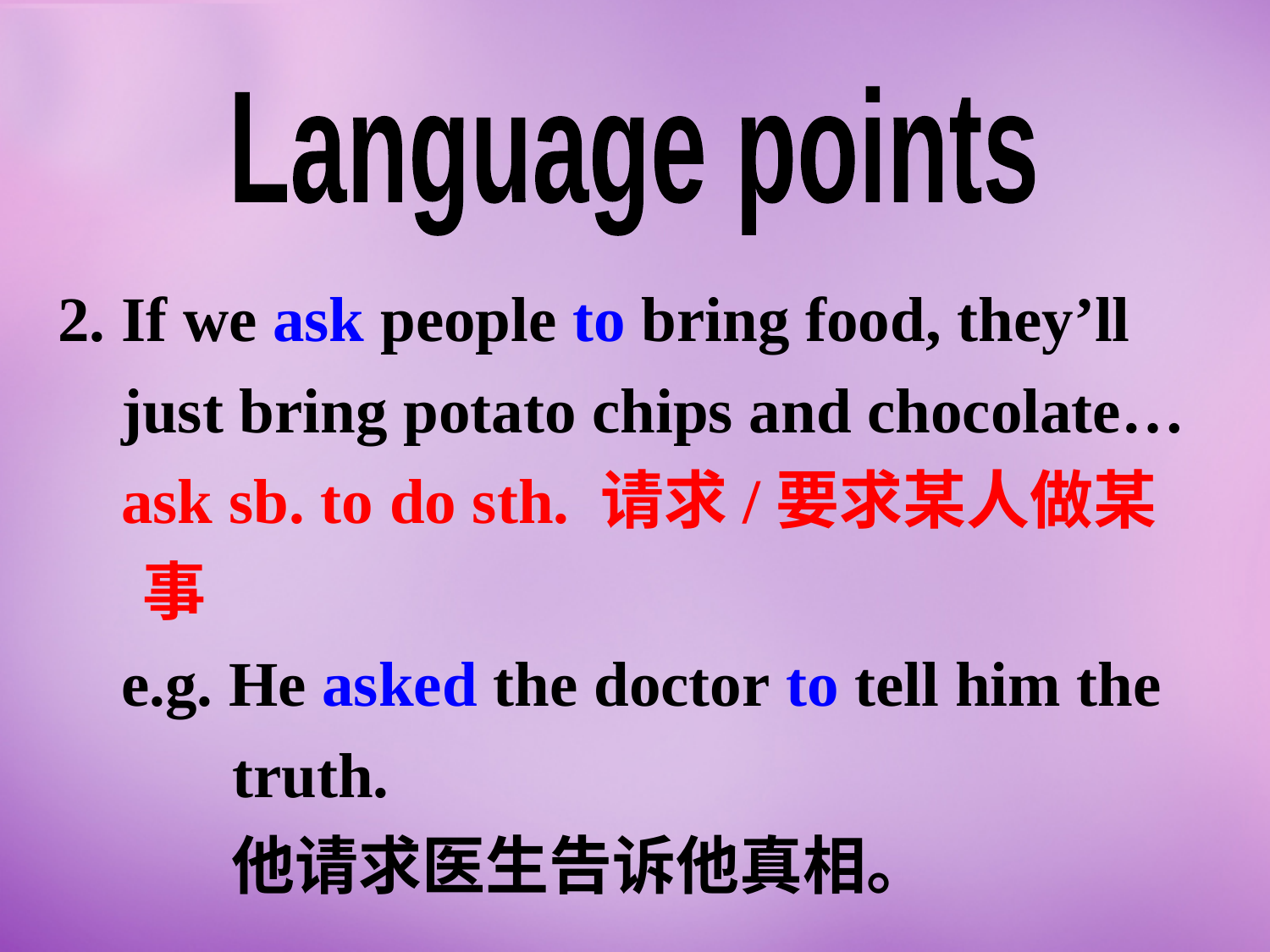

Language points
2. If we ask people to bring food, they’ll
    just bring potato chips and chocolate…
    ask sb. to do sth. 请求/要求某人做某事
    e.g. He asked the doctor to tell him the
           truth.
           他请求医生告诉他真相。